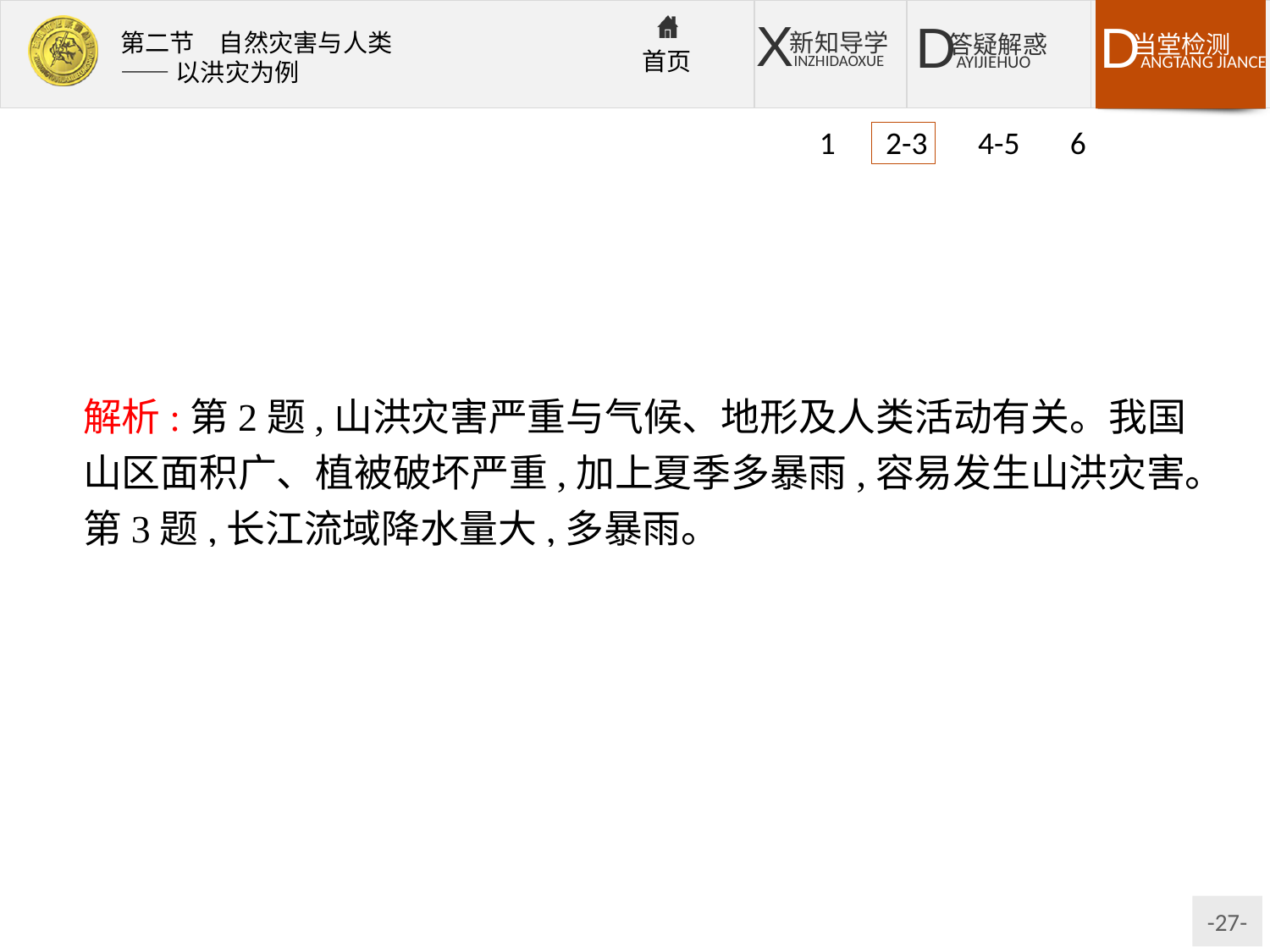

1       2-3       4-5       6

解析:第2题,山洪灾害严重与气候、地形及人类活动有关。我国山区面积广、植被破坏严重,加上夏季多暴雨,容易发生山洪灾害。第3题,长江流域降水量大,多暴雨。
答案:2.C　3.D